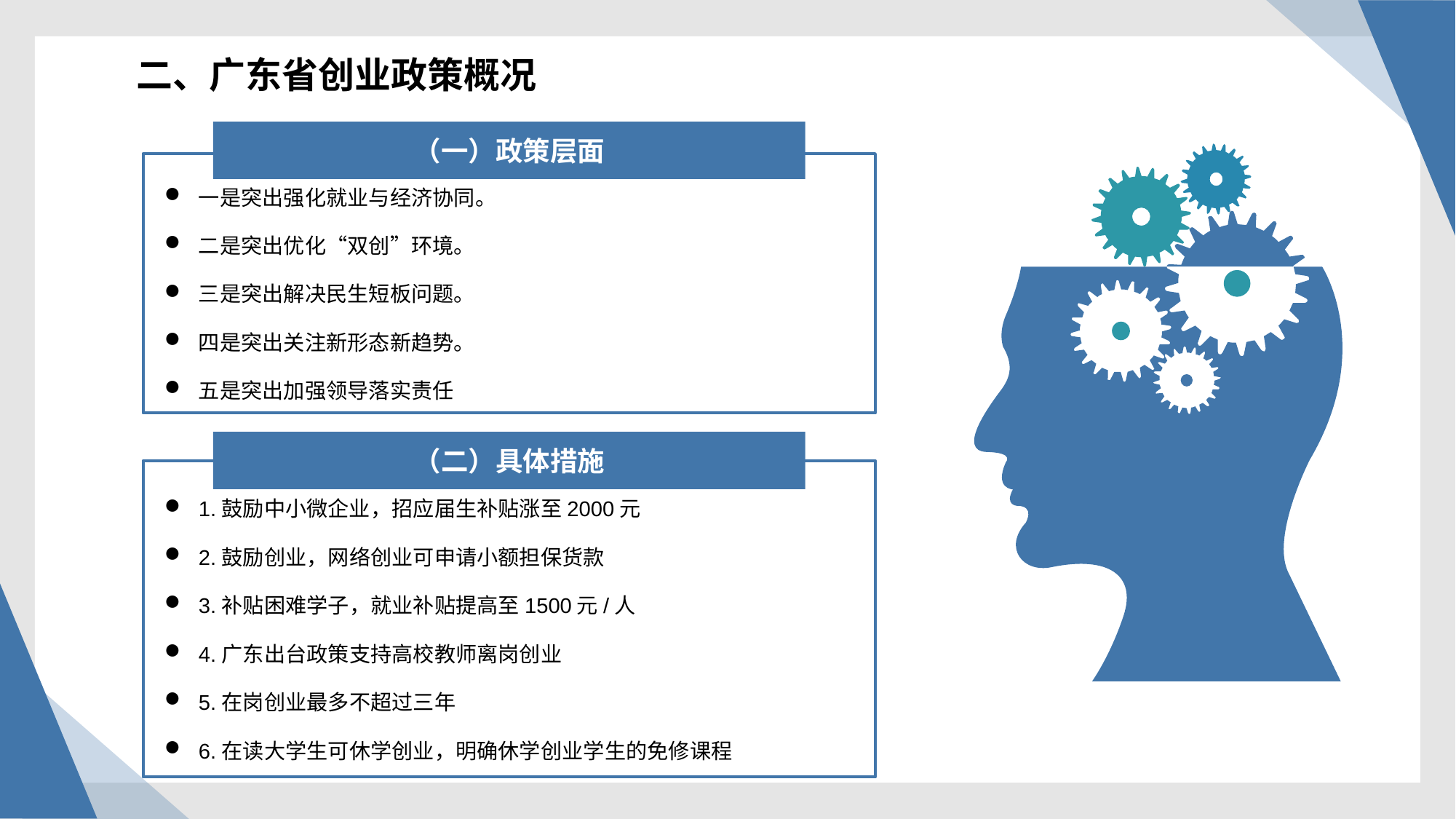

二、广东省创业政策概况
（一）政策层面

一是突出强化就业与经济协同。
二是突出优化“双创”环境。
三是突出解决民生短板问题。
四是突出关注新形态新趋势。
五是突出加强领导落实责任
（二）具体措施
1.鼓励中小微企业，招应届生补贴涨至2000元
2.鼓励创业，网络创业可申请小额担保货款
3.补贴困难学子，就业补贴提高至1500元/人
4.广东出台政策支持高校教师离岗创业
5.在岗创业最多不超过三年
6.在读大学生可休学创业，明确休学创业学生的免修课程